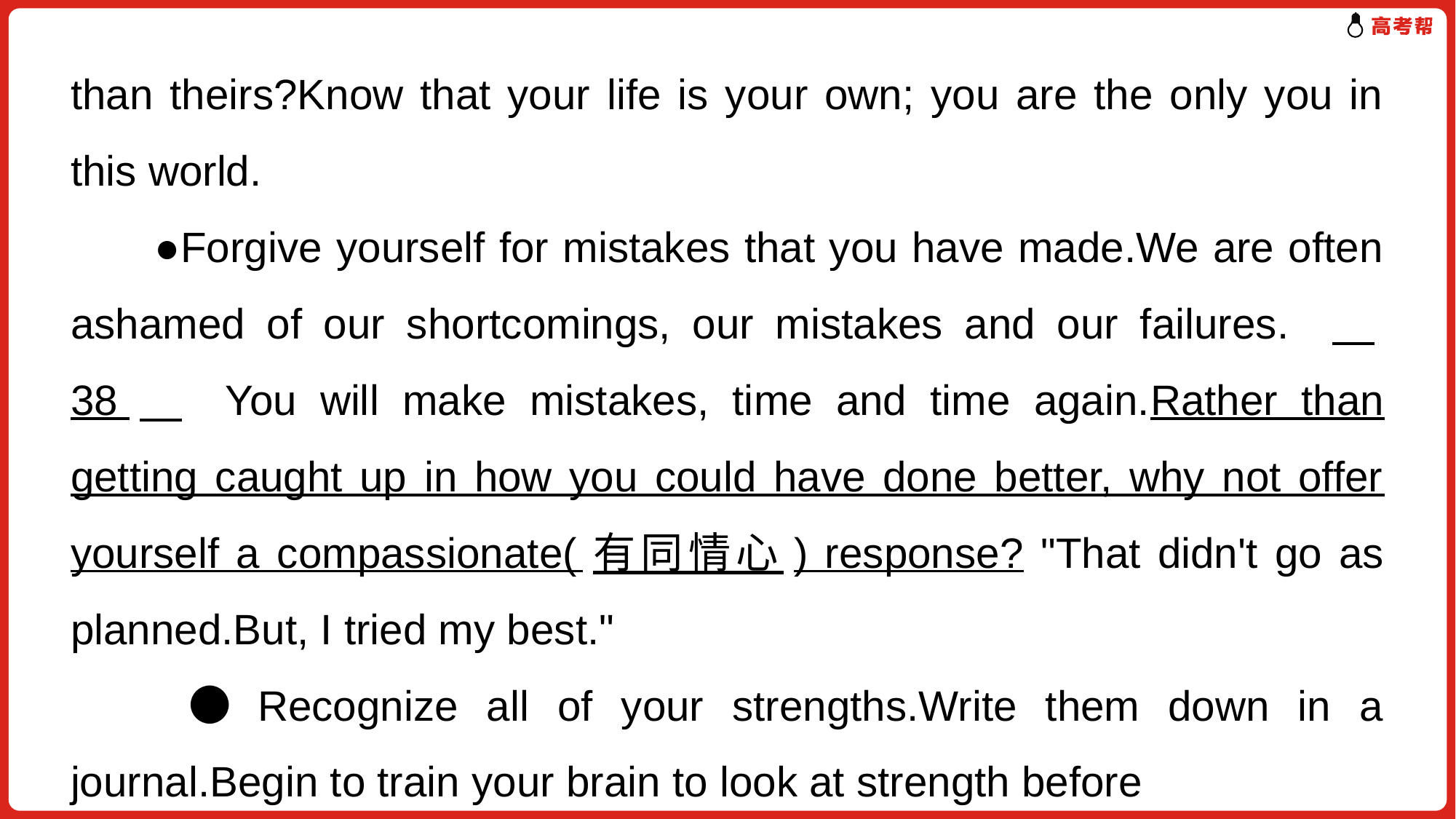

than theirs?Know that your life is your own; you are the only you in this world.
      ●Forgive yourself for mistakes that you have made.We are often ashamed of our shortcomings, our mistakes and our failures. 　38　 You will make mistakes, time and time again.Rather than getting caught up in how you could have done better, why not offer yourself a compassionate(有同情心) response? "That didn't go as planned.But, I tried my best."
　　●Recognize all of your strengths.Write them down in a journal.Begin to train your brain to look at strength before